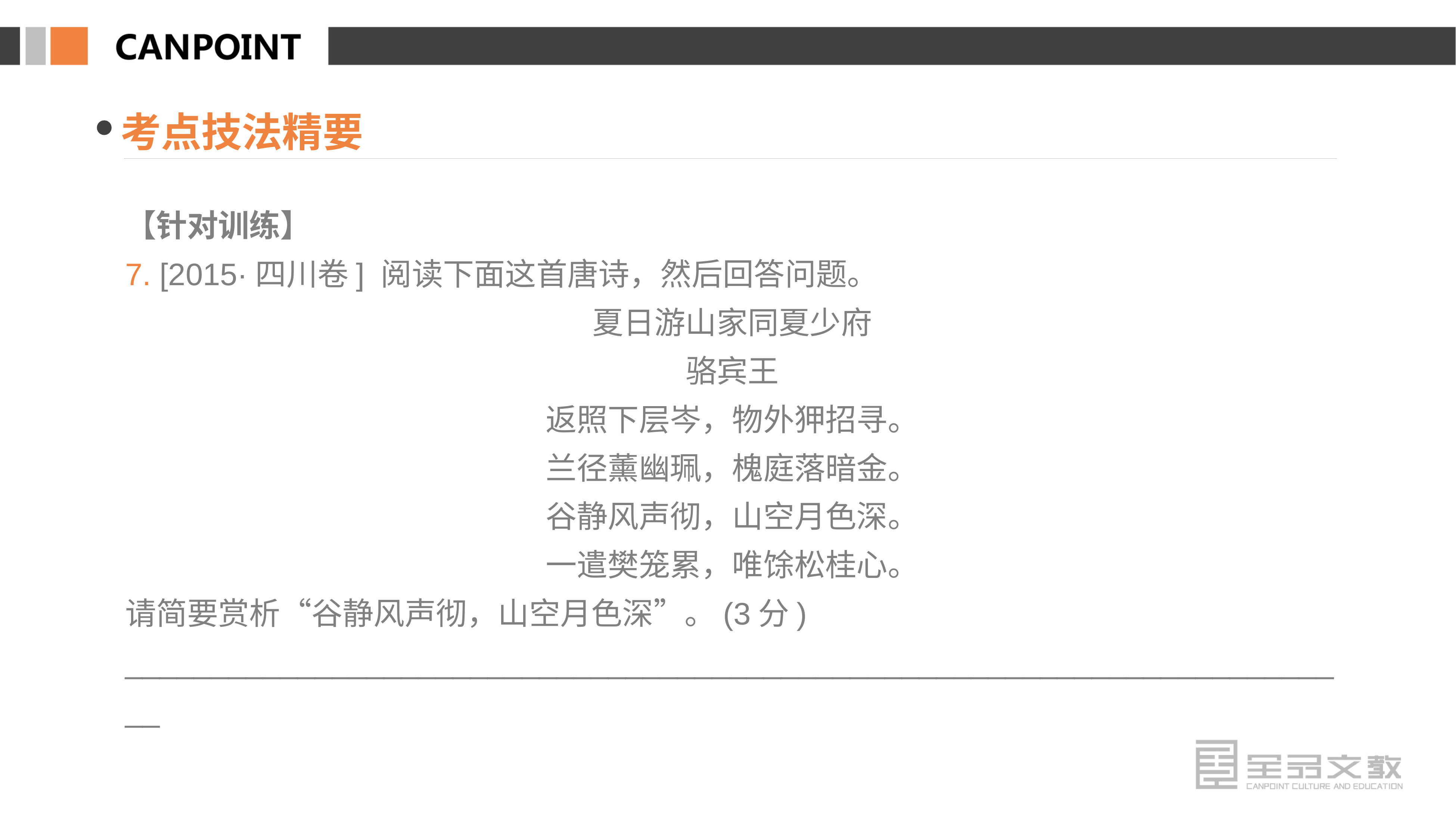

考点技法精要

【针对训练】
7. [2015·四川卷] 阅读下面这首唐诗，然后回答问题。
夏日游山家同夏少府
骆宾王
返照下层岑，物外狎招寻。
兰径薰幽珮，槐庭落暗金。
谷静风声彻，山空月色深。
一遣樊笼累，唯馀松桂心。
请简要赏析“谷静风声彻，山空月色深”。(3分)
________________________________________________________________________